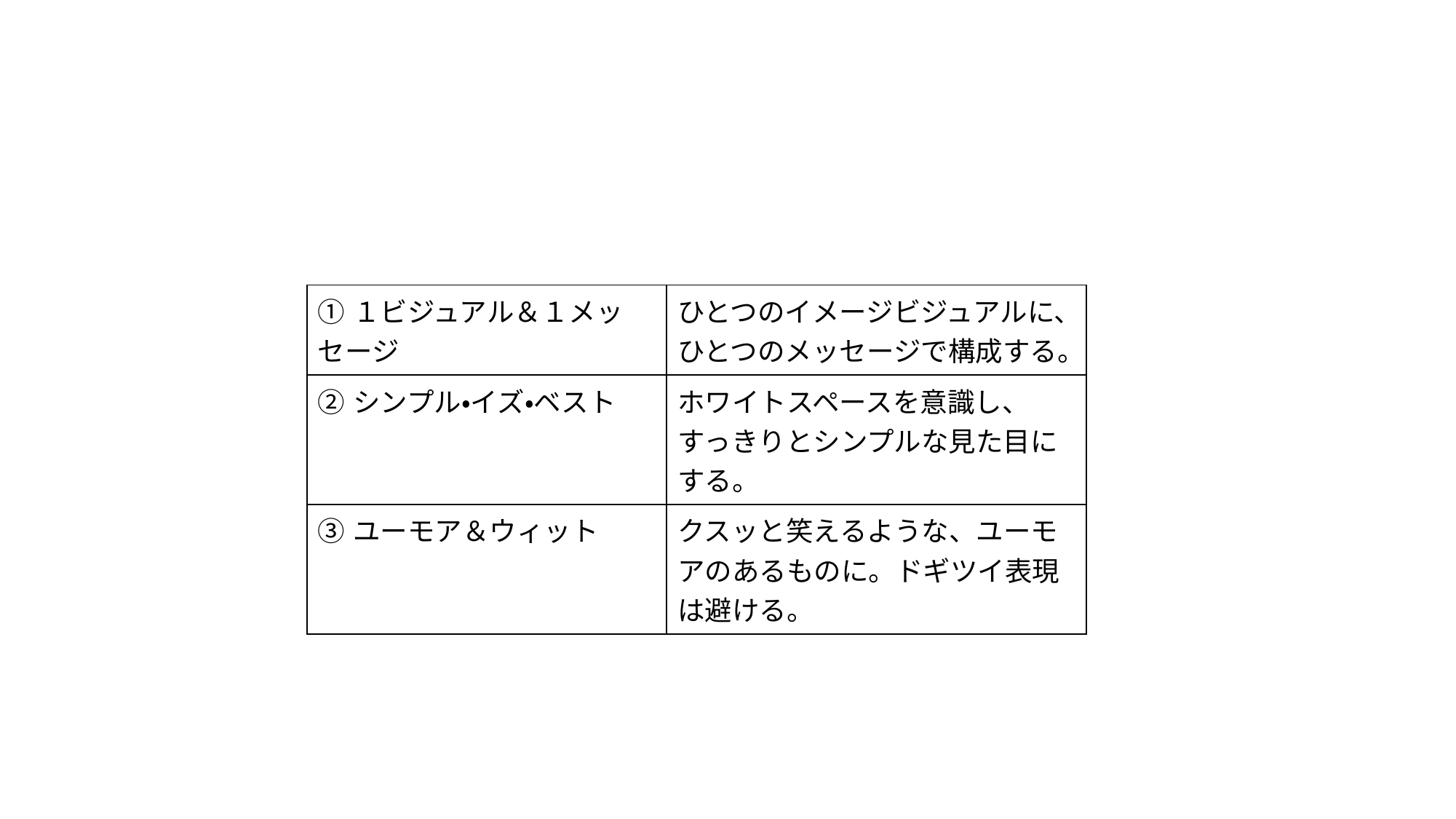

| ①１ビジュアル＆１メッセージ | ひとつのイメージビジュアルに、ひとつのメッセージで構成する。 |
| --- | --- |
| ②シンプル・イズ・ベスト | ホワイトスペースを意識し、すっきりとシンプルな見た目にする。 |
| ③ユーモア＆ウィット | クスッと笑えるような、ユーモアのあるものに。ドギツイ表現は避ける。 |